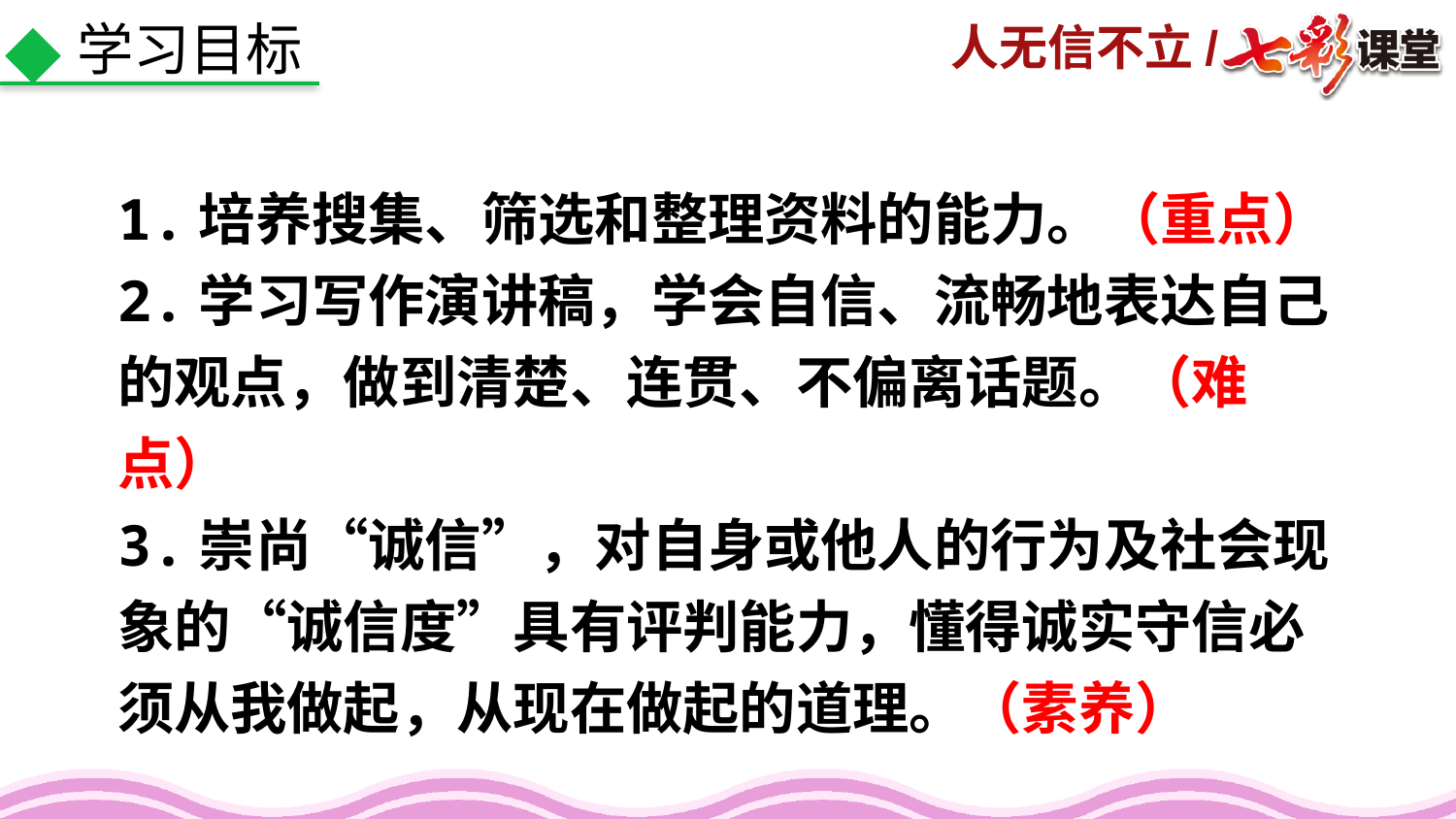

学习目标

1.培养搜集、筛选和整理资料的能力。（重点）
2.学习写作演讲稿，学会自信、流畅地表达自己的观点，做到清楚、连贯、不偏离话题。（难点）
3.崇尚“诚信”，对自身或他人的行为及社会现象的“诚信度”具有评判能力，懂得诚实守信必须从我做起，从现在做起的道理。（素养）
状元成才路
状元成才路
状元成才路
状元成才路
状元成才路
状元成才路
状元成才路